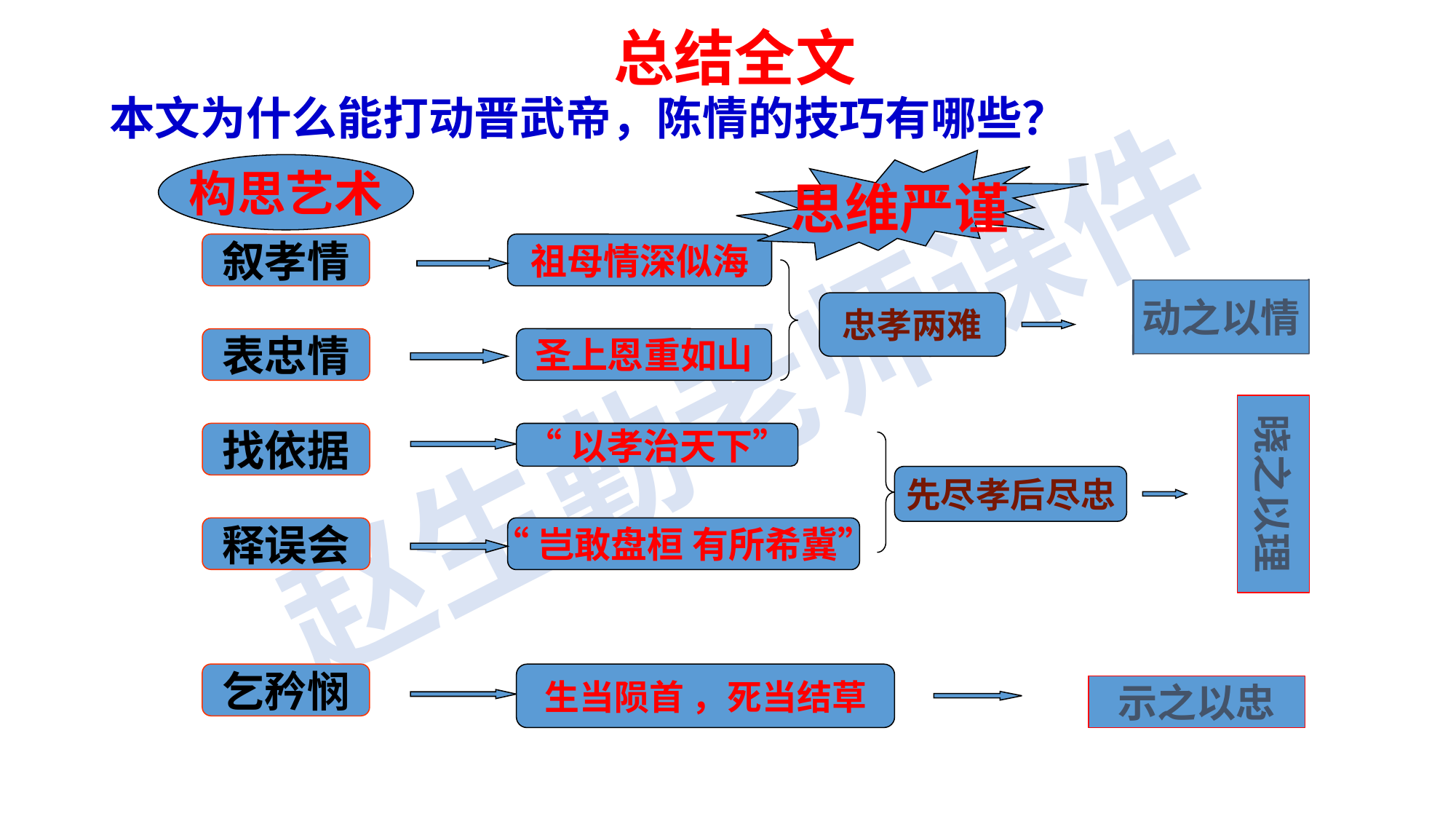

总结全文
本文为什么能打动晋武帝，陈情的技巧有哪些？
思维严谨
构思艺术
叙孝情
祖母情深似海

动之以情
忠孝两难

圣上恩重如山
表忠情

晓之以理
找依据
“以孝治天下”

先尽孝后尽忠

释误会
“岂敢盘桓 有所希冀”

乞矜悯
生当陨首 ，死当结草
示之以忠